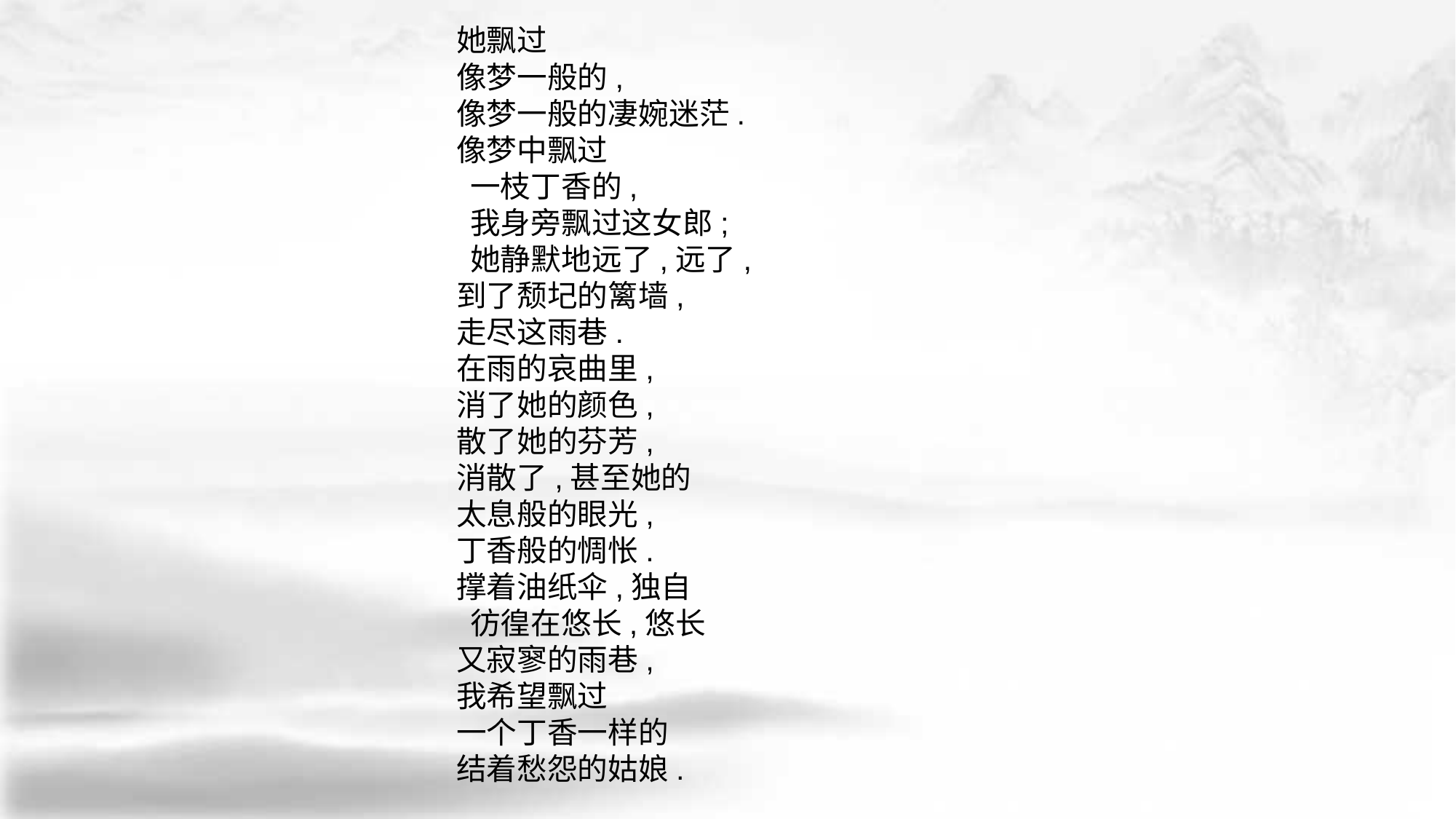

她飘过
像梦一般的,
像梦一般的凄婉迷茫.
像梦中飘过
 一枝丁香的,
 我身旁飘过这女郎;
 她静默地远了,远了,
到了颓圮的篱墙,
走尽这雨巷.
在雨的哀曲里,
消了她的颜色,
散了她的芬芳,
消散了,甚至她的
太息般的眼光,
丁香般的惆怅.
撑着油纸伞,独自
 彷徨在悠长,悠长
又寂寥的雨巷,
我希望飘过
一个丁香一样的
结着愁怨的姑娘.